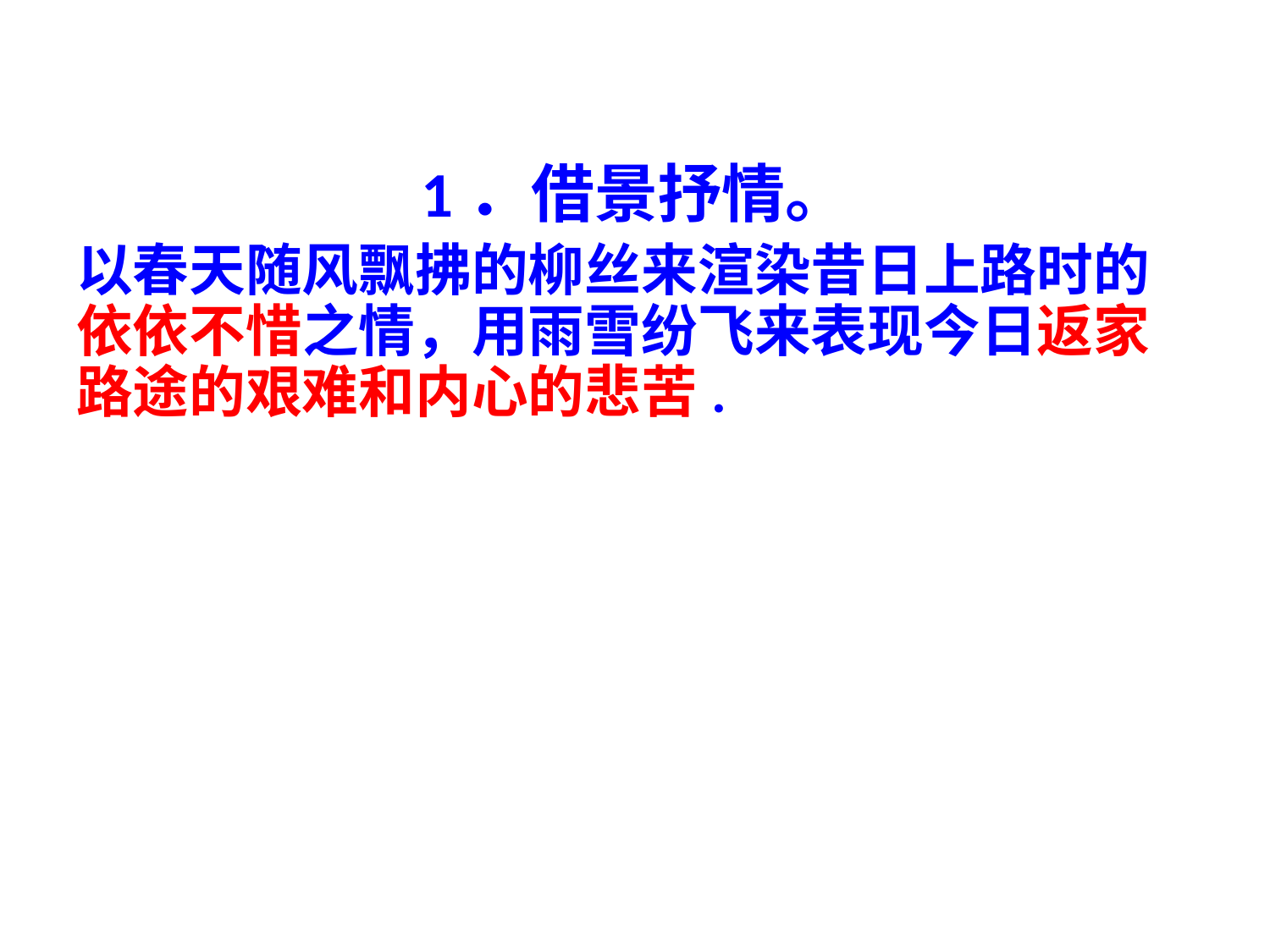

1．借景抒情。
以春天随风飘拂的柳丝来渲染昔日上路时的依依不惜之情，用雨雪纷飞来表现今日返家路途的艰难和内心的悲苦.